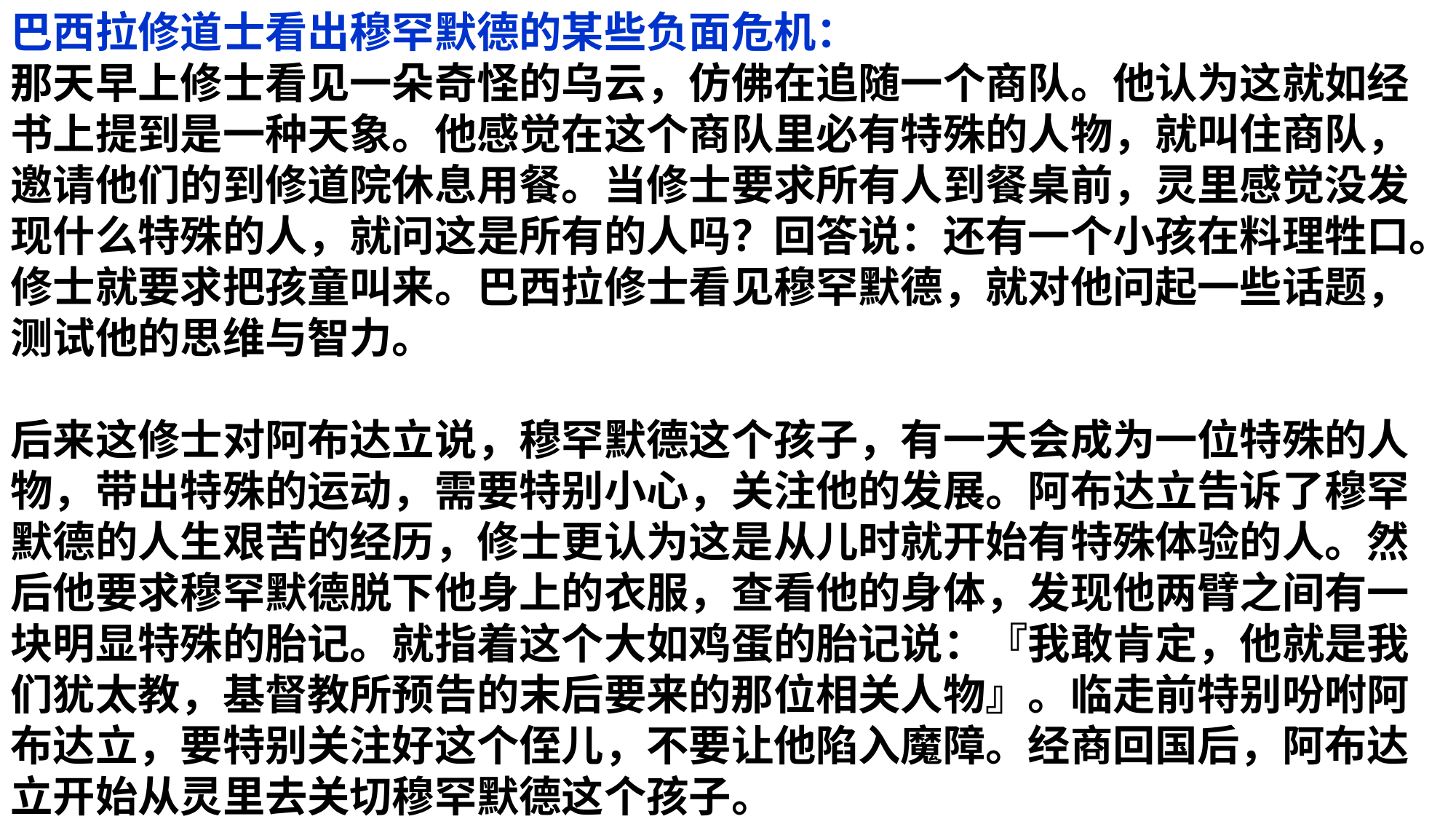

巴西拉修道士看出穆罕默德的某些负面危机：
那天早上修士看见一朵奇怪的乌云，仿佛在追随一个商队。他认为这就如经书上提到是一种天象。他感觉在这个商队里必有特殊的人物，就叫住商队，邀请他们的到修道院休息用餐。当修士要求所有人到餐桌前，灵里感觉没发现什么特殊的人，就问这是所有的人吗？回答说：还有一个小孩在料理牲口。修士就要求把孩童叫来。巴西拉修士看见穆罕默德，就对他问起一些话题，测试他的思维与智力。

后来这修士对阿布达立说，穆罕默德这个孩子，有一天会成为一位特殊的人物，带出特殊的运动，需要特别小心，关注他的发展。阿布达立告诉了穆罕默德的人生艰苦的经历，修士更认为这是从儿时就开始有特殊体验的人。然后他要求穆罕默德脱下他身上的衣服，查看他的身体，发现他两臂之间有一块明显特殊的胎记。就指着这个大如鸡蛋的胎记说：『我敢肯定，他就是我们犹太教，基督教所预告的末后要来的那位相关人物』。临走前特别吩咐阿布达立，要特别关注好这个侄儿，不要让他陷入魔障。经商回国后，阿布达立开始从灵里去关切穆罕默德这个孩子。